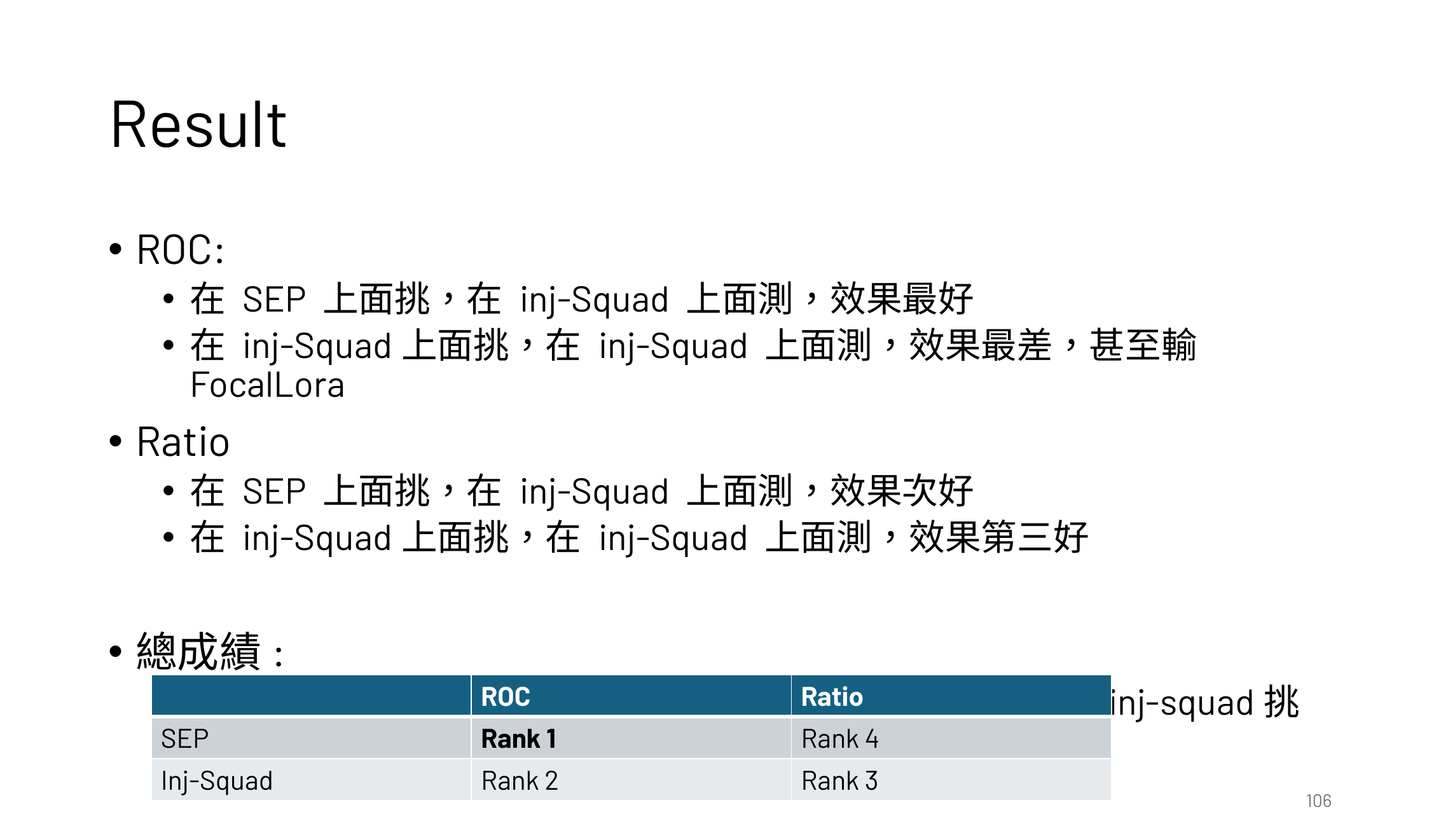

# Result
ROC:
在 SEP 上面挑，在 inj-Squad 上面測，效果最好
在 inj-Squad上面挑，在 inj-Squad 上面測，效果最差，甚至輸 FocalLora
Ratio
在 SEP 上面挑，在 inj-Squad 上面測，效果次好
在 inj-Squad上面挑，在 inj-Squad 上面測，效果第三好

總成績:
ROC+SEP 挑 > Ratio+ SEP 挑 > Ratio+inj-squad挑>ROC+ inj-squad挑

|  | ROC | Ratio |
| --- | --- | --- |
| SEP | Rank 1 | Rank 4 |
| Inj-Squad | Rank 2 | Rank 3 |
106